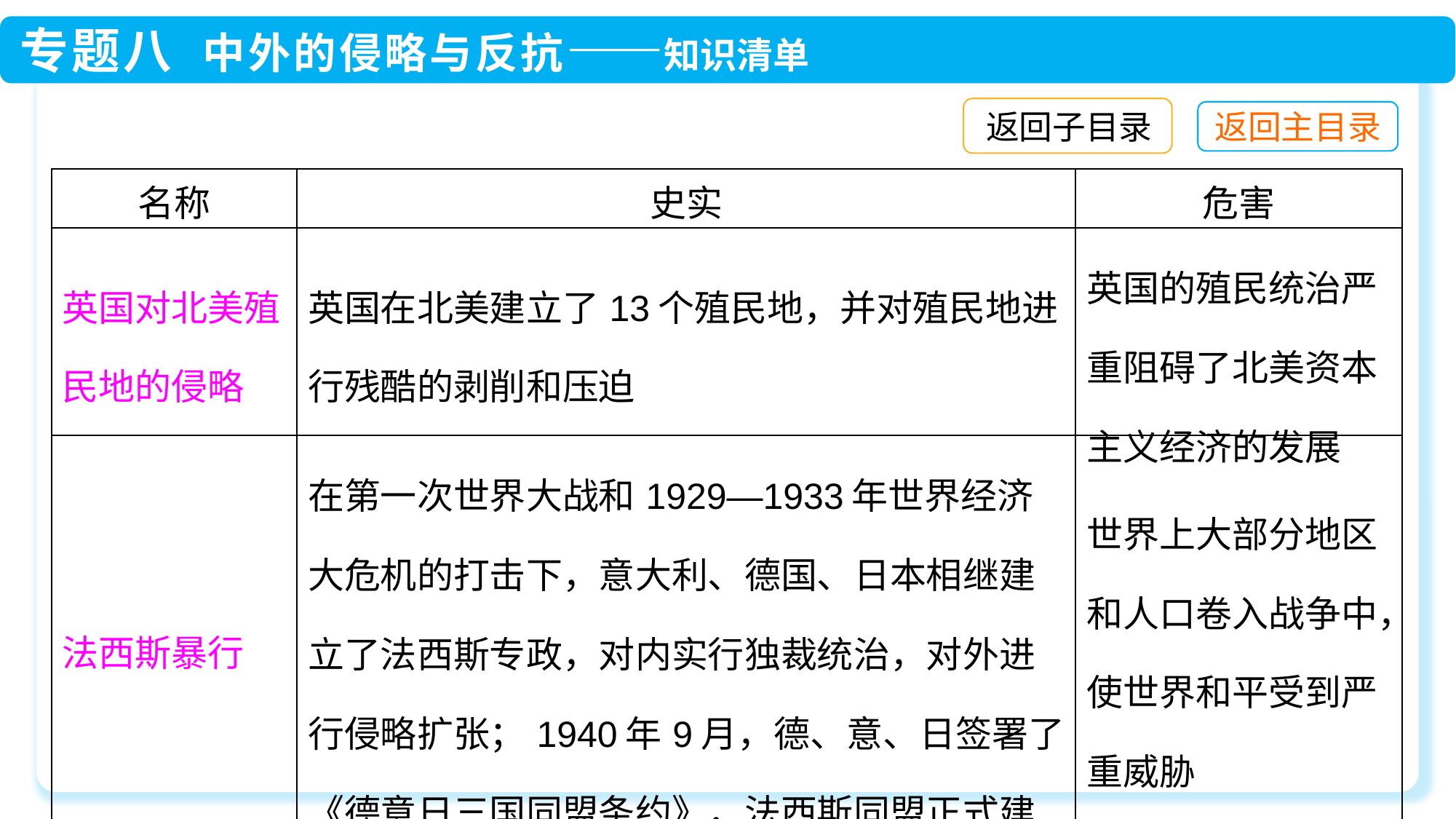

返回子目录
| 名称 | 史实 | 危害 |
| --- | --- | --- |
| 英国对北美殖民地的侵略 | 英国在北美建立了13个殖民地，并对殖民地进行残酷的剥削和压迫 | 英国的殖民统治严重阻碍了北美资本主义经济的发展 |
| 法西斯暴行 | 在第一次世界大战和1929—1933年世界经济大危机的打击下，意大利、德国、日本相继建立了法西斯专政，对内实行独裁统治，对外进行侵略扩张；1940年9月，德、意、日签署了《德意日三国同盟条约》，法西斯同盟正式建立 | 世界上大部分地区和人口卷入战争中，使世界和平受到严重威胁 |